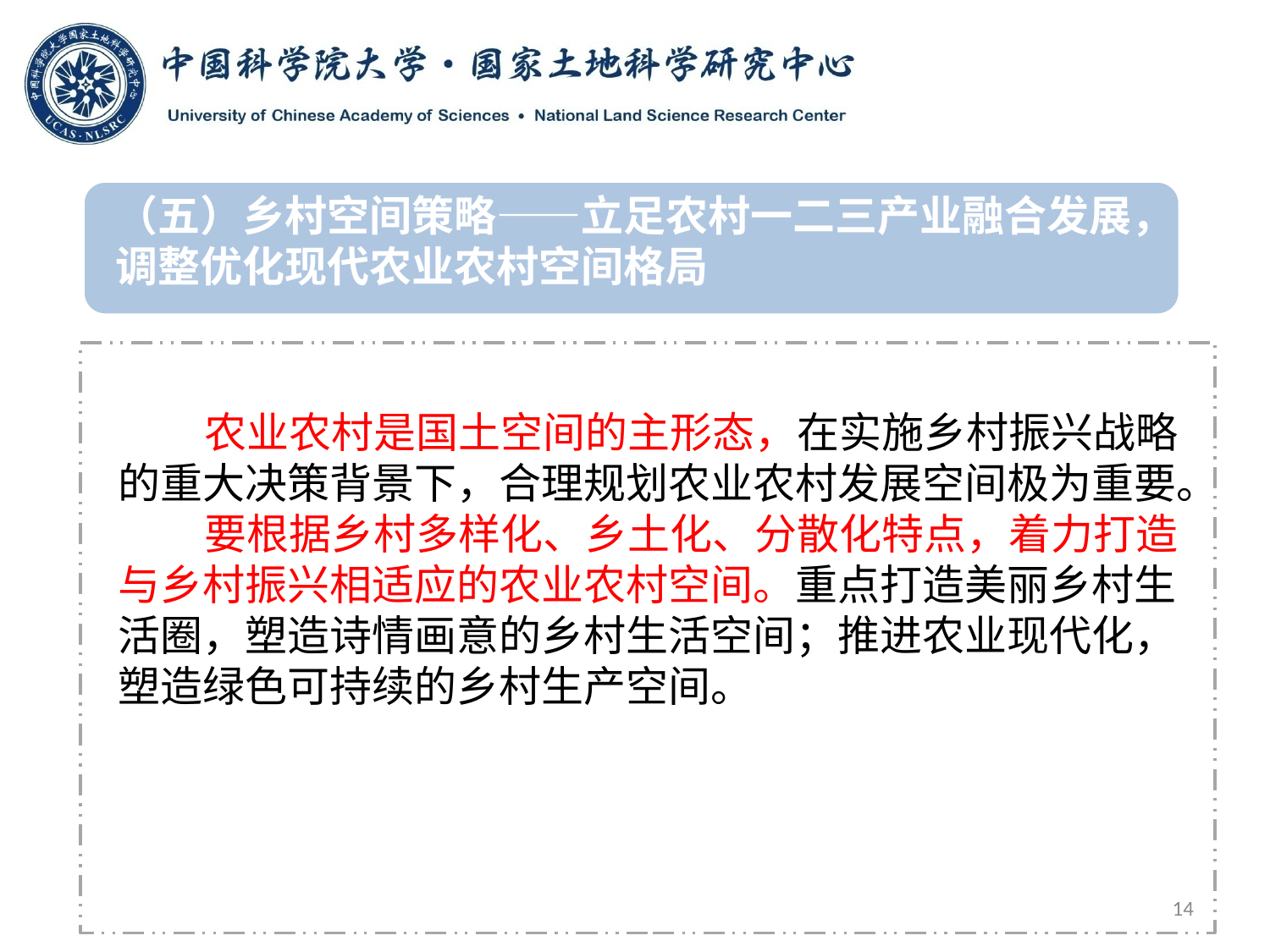

（五）乡村空间策略——立足农村一二三产业融合发展，调整优化现代农业农村空间格局

        农业农村是国土空间的主形态，在实施乡村振兴战略的重大决策背景下，合理规划农业农村发展空间极为重要。
        要根据乡村多样化、乡土化、分散化特点，着力打造与乡村振兴相适应的农业农村空间。重点打造美丽乡村生活圈，塑造诗情画意的乡村生活空间；推进农业现代化，塑造绿色可持续的乡村生产空间。

14